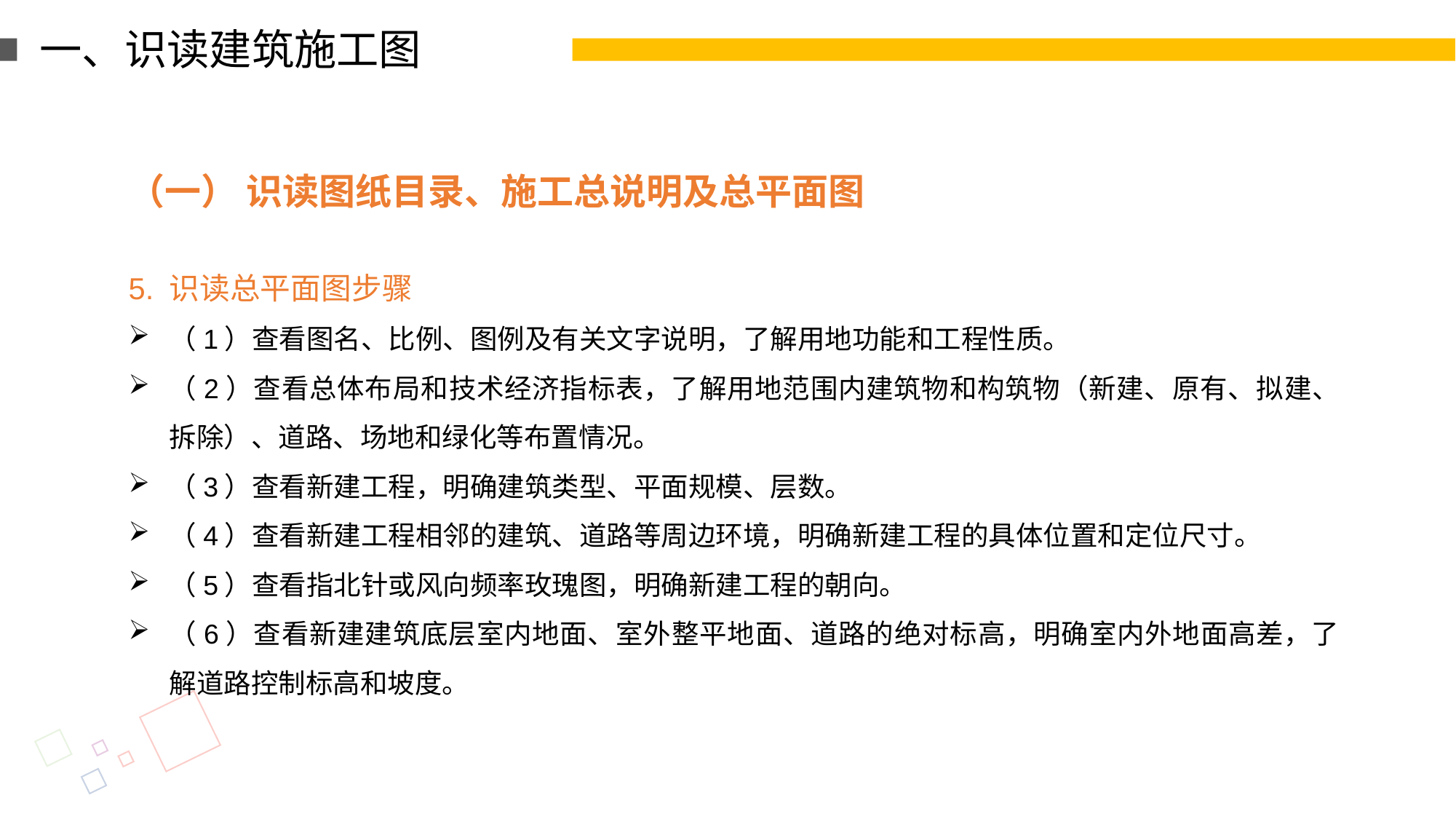

一、识读建筑施工图
（一） 识读图纸目录、施工总说明及总平面图
5. 识读总平面图步骤
（1）查看图名、比例、图例及有关文字说明，了解用地功能和工程性质。
（2）查看总体布局和技术经济指标表，了解用地范围内建筑物和构筑物（新建、原有、拟建、拆除）、道路、场地和绿化等布置情况。
（3）查看新建工程，明确建筑类型、平面规模、层数。
（4）查看新建工程相邻的建筑、道路等周边环境，明确新建工程的具体位置和定位尺寸。
（5）查看指北针或风向频率玫瑰图，明确新建工程的朝向。
（6）查看新建建筑底层室内地面、室外整平地面、道路的绝对标高，明确室内外地面高差，了解道路控制标高和坡度。